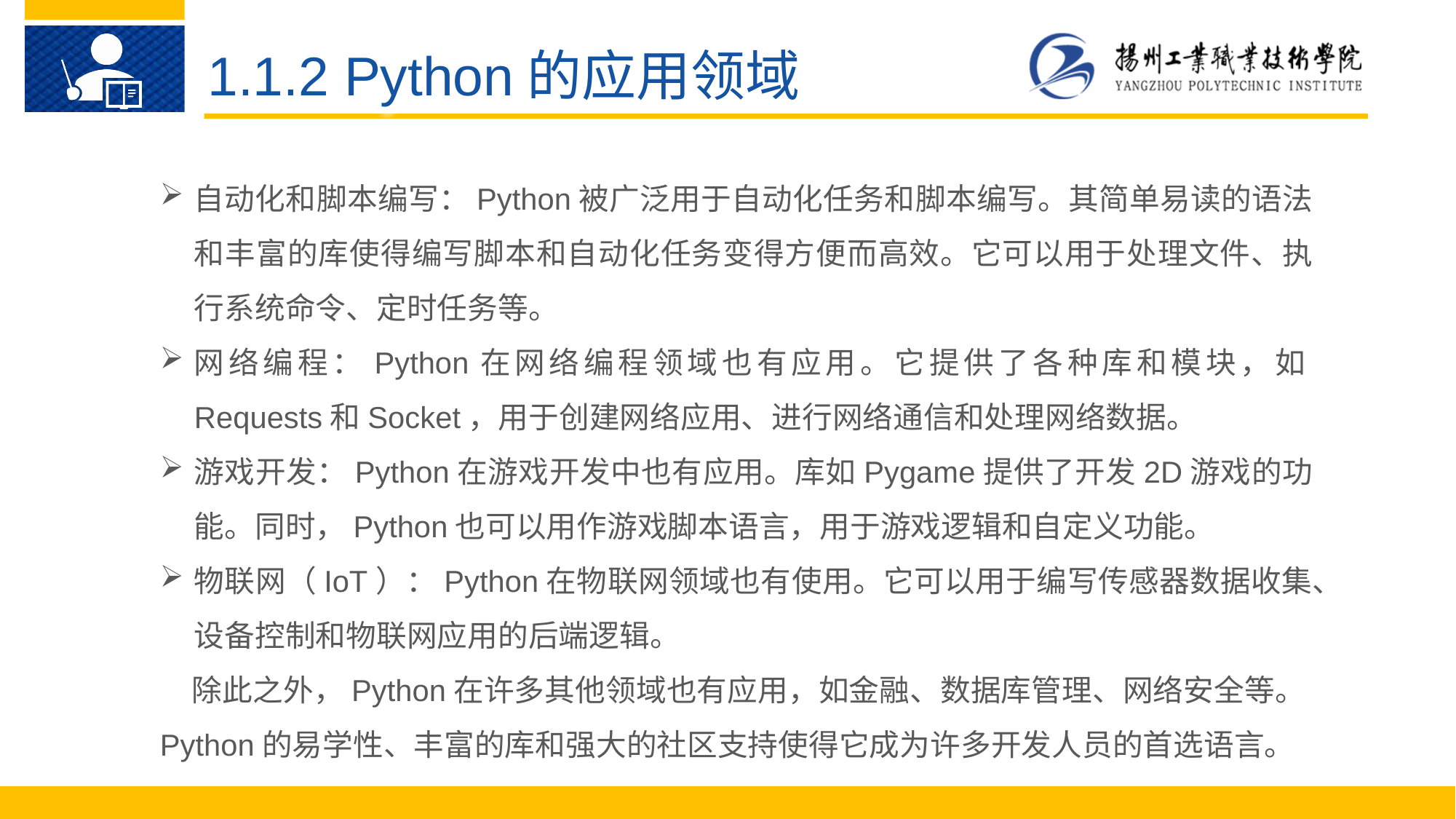

1.1.2 Python的应用领域
自动化和脚本编写：Python被广泛用于自动化任务和脚本编写。其简单易读的语法和丰富的库使得编写脚本和自动化任务变得方便而高效。它可以用于处理文件、执行系统命令、定时任务等。
网络编程：Python在网络编程领域也有应用。它提供了各种库和模块，如Requests和Socket，用于创建网络应用、进行网络通信和处理网络数据。
游戏开发：Python在游戏开发中也有应用。库如Pygame提供了开发2D游戏的功能。同时，Python也可以用作游戏脚本语言，用于游戏逻辑和自定义功能。
物联网（IoT）：Python在物联网领域也有使用。它可以用于编写传感器数据收集、设备控制和物联网应用的后端逻辑。
除此之外，Python在许多其他领域也有应用，如金融、数据库管理、网络安全等。Python的易学性、丰富的库和强大的社区支持使得它成为许多开发人员的首选语言。